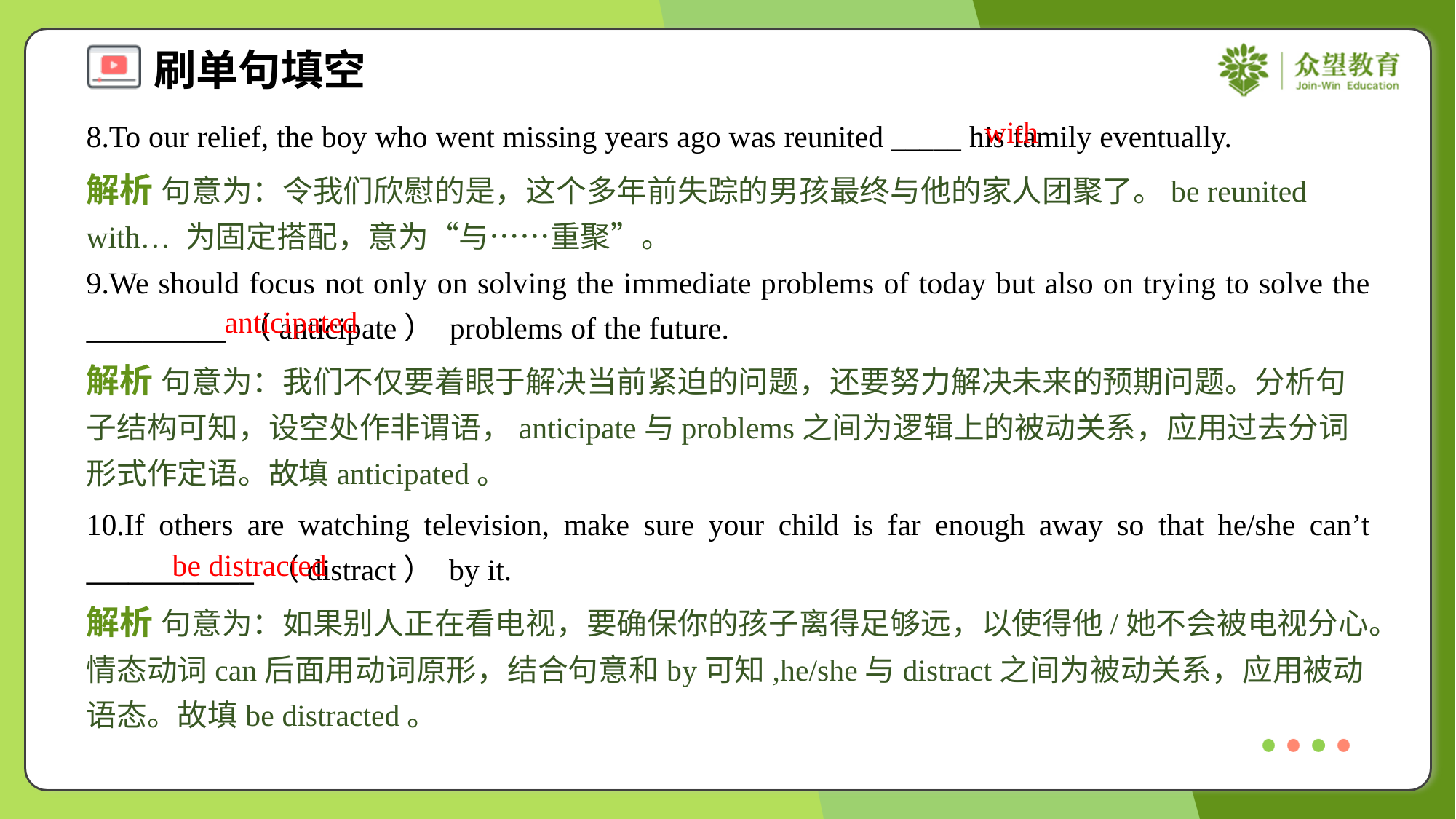

with
8.To our relief, the boy who went missing years ago was reunited _____ his family eventually.
解析 句意为：令我们欣慰的是，这个多年前失踪的男孩最终与他的家人团聚了。be reunited with… 为固定搭配，意为“与……重聚”。
9.We should focus not only on solving the immediate problems of today but also on trying to solve the __________ （anticipate） problems of the future.
anticipated
解析 句意为：我们不仅要着眼于解决当前紧迫的问题，还要努力解决未来的预期问题。分析句子结构可知，设空处作非谓语，anticipate与problems之间为逻辑上的被动关系，应用过去分词形式作定语。故填anticipated。
10.If others are watching television, make sure your child is far enough away so that he/she can’t ____________ （distract） by it.
be distracted
解析 句意为：如果别人正在看电视，要确保你的孩子离得足够远，以使得他/她不会被电视分心。情态动词can后面用动词原形，结合句意和by可知,he/she与distract之间为被动关系，应用被动语态。故填be distracted。